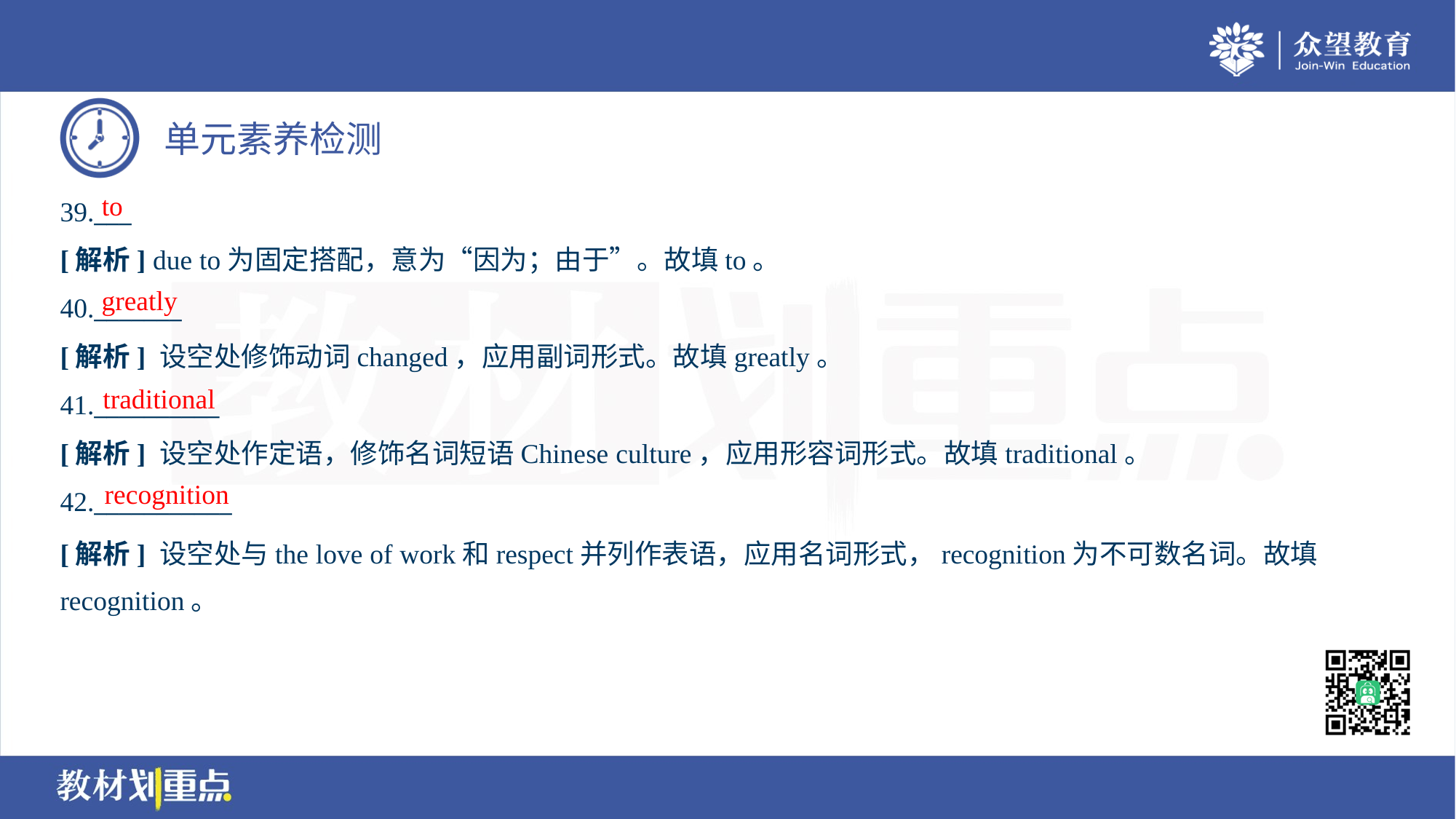

to
39.___
[解析] due to为固定搭配，意为“因为；由于”。故填to。
greatly
40._______
[解析] 设空处修饰动词changed，应用副词形式。故填greatly。
traditional
41.__________
[解析] 设空处作定语，修饰名词短语Chinese culture，应用形容词形式。故填traditional。
recognition
42.___________
[解析] 设空处与the love of work和respect并列作表语，应用名词形式，recognition为不可数名词。故填
recognition。